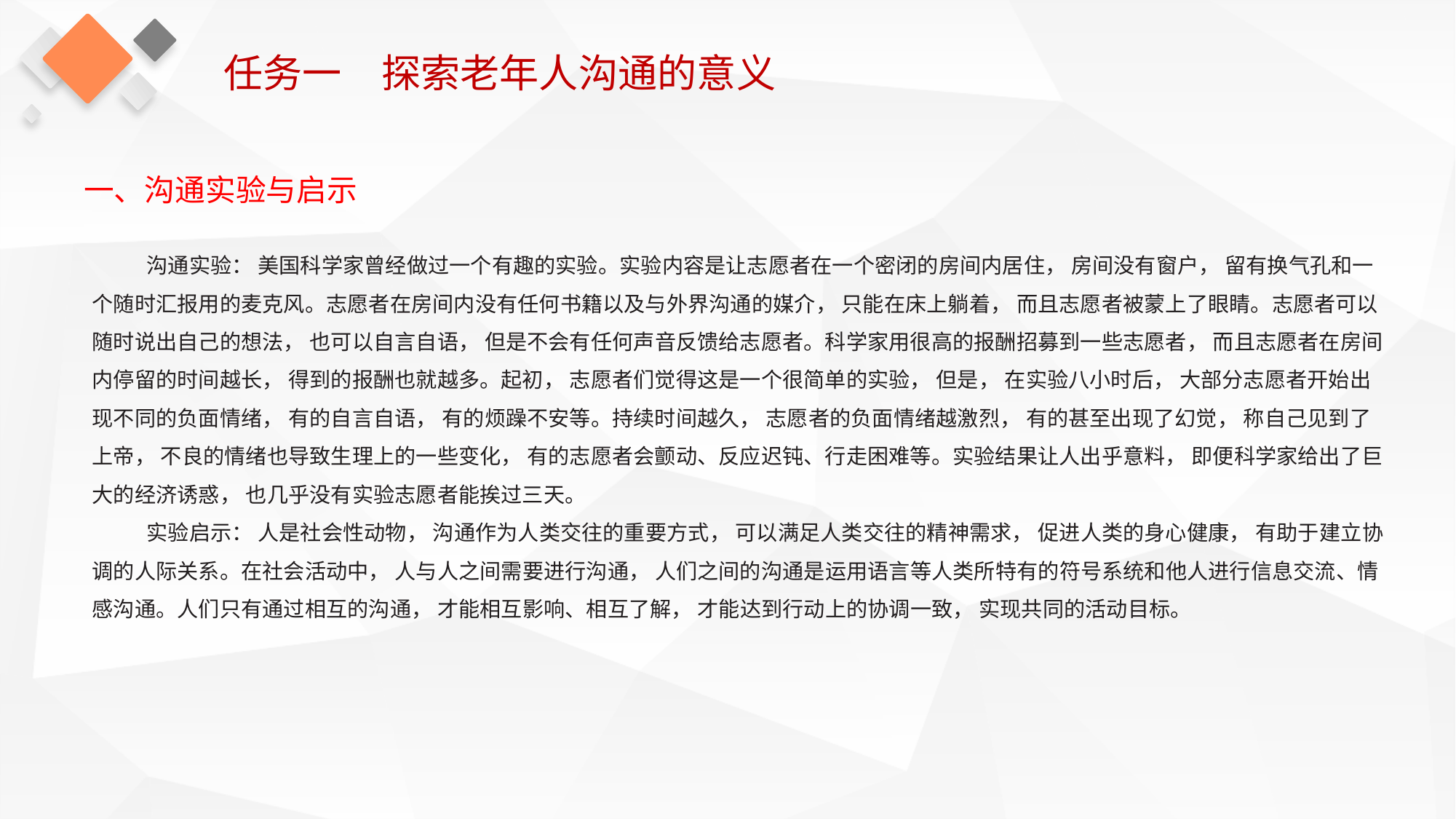

任务一　探索老年人沟通的意义
一、沟通实验与启示
沟通实验： 美国科学家曾经做过一个有趣的实验。实验内容是让志愿者在一个密闭的房间内居住， 房间没有窗户， 留有换气孔和一个随时汇报用的麦克风。志愿者在房间内没有任何书籍以及与外界沟通的媒介， 只能在床上躺着， 而且志愿者被蒙上了眼睛。志愿者可以随时说出自己的想法， 也可以自言自语， 但是不会有任何声音反馈给志愿者。科学家用很高的报酬招募到一些志愿者， 而且志愿者在房间内停留的时间越长， 得到的报酬也就越多。起初， 志愿者们觉得这是一个很简单的实验， 但是， 在实验八小时后， 大部分志愿者开始出现不同的负面情绪， 有的自言自语， 有的烦躁不安等。持续时间越久， 志愿者的负面情绪越激烈， 有的甚至出现了幻觉， 称自己见到了上帝， 不良的情绪也导致生理上的一些变化， 有的志愿者会颤动、反应迟钝、行走困难等。实验结果让人出乎意料， 即便科学家给出了巨大的经济诱惑， 也几乎没有实验志愿者能挨过三天。
实验启示： 人是社会性动物， 沟通作为人类交往的重要方式， 可以满足人类交往的精神需求， 促进人类的身心健康， 有助于建立协调的人际关系。在社会活动中， 人与人之间需要进行沟通， 人们之间的沟通是运用语言等人类所特有的符号系统和他人进行信息交流、情感沟通。人们只有通过相互的沟通， 才能相互影响、相互了解， 才能达到行动上的协调一致， 实现共同的活动目标。